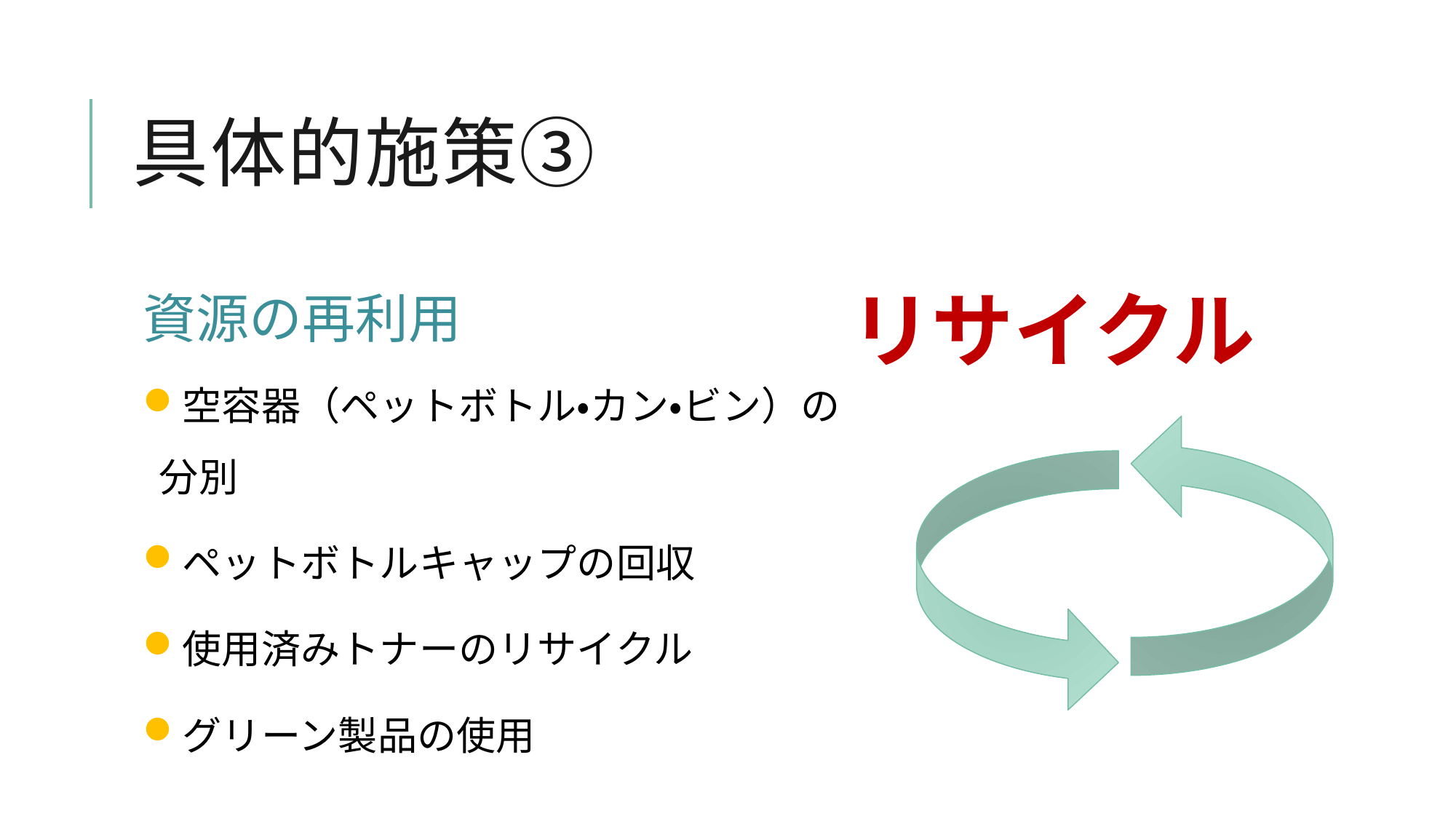

# 具体的施策③
資源の再利用
空容器（ペットボトル・カン・ビン）の分別
ペットボトルキャップの回収
使用済みトナーのリサイクル
グリーン製品の使用
リサイクル